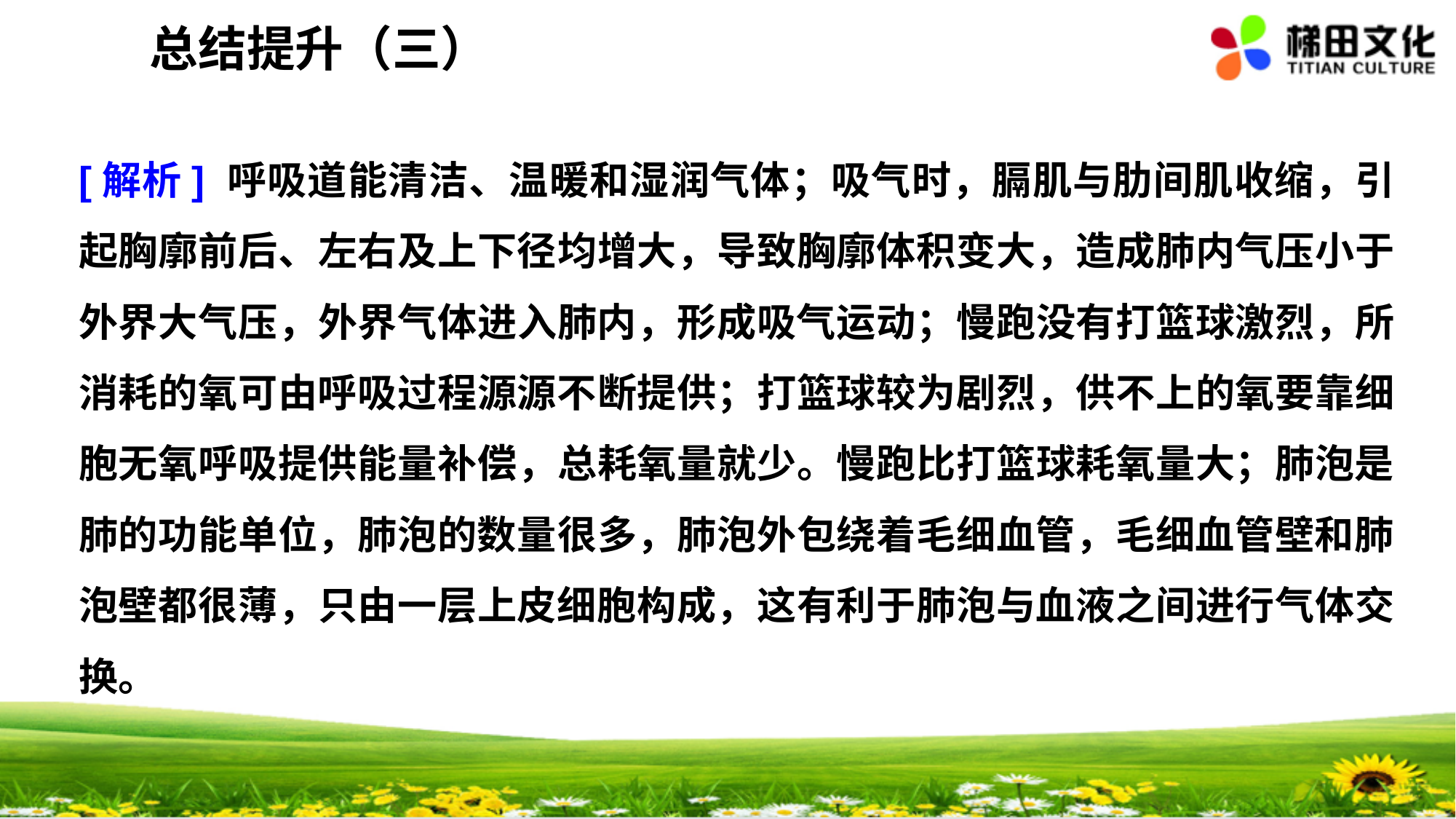

总结提升（三）
[解析] 呼吸道能清洁、温暖和湿润气体；吸气时，膈肌与肋间肌收缩，引起胸廓前后、左右及上下径均增大，导致胸廓体积变大，造成肺内气压小于外界大气压，外界气体进入肺内，形成吸气运动；慢跑没有打篮球激烈，所消耗的氧可由呼吸过程源源不断提供；打篮球较为剧烈，供不上的氧要靠细胞无氧呼吸提供能量补偿，总耗氧量就少。慢跑比打篮球耗氧量大；肺泡是肺的功能单位，肺泡的数量很多，肺泡外包绕着毛细血管，毛细血管壁和肺泡壁都很薄，只由一层上皮细胞构成，这有利于肺泡与血液之间进行气体交换。